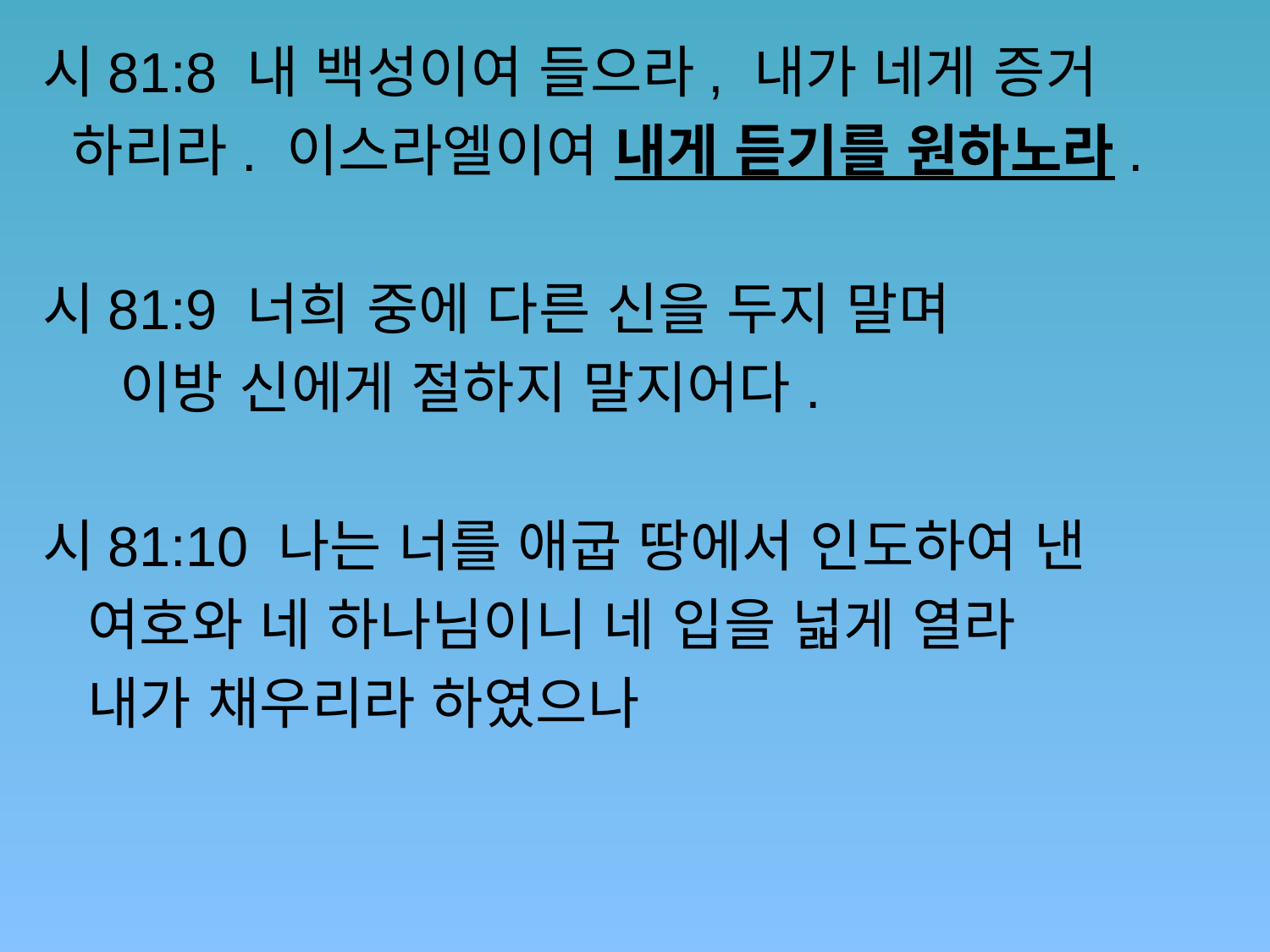

시81:8 내 백성이여 들으라, 내가 네게 증거
 하리라. 이스라엘이여 내게 듣기를 원하노라.

시81:9 너희 중에 다른 신을 두지 말며
    이방 신에게 절하지 말지어다.

시81:10 나는 너를 애굽 땅에서 인도하여 낸
  여호와 네 하나님이니 네 입을 넓게 열라
  내가 채우리라 하였으나
#